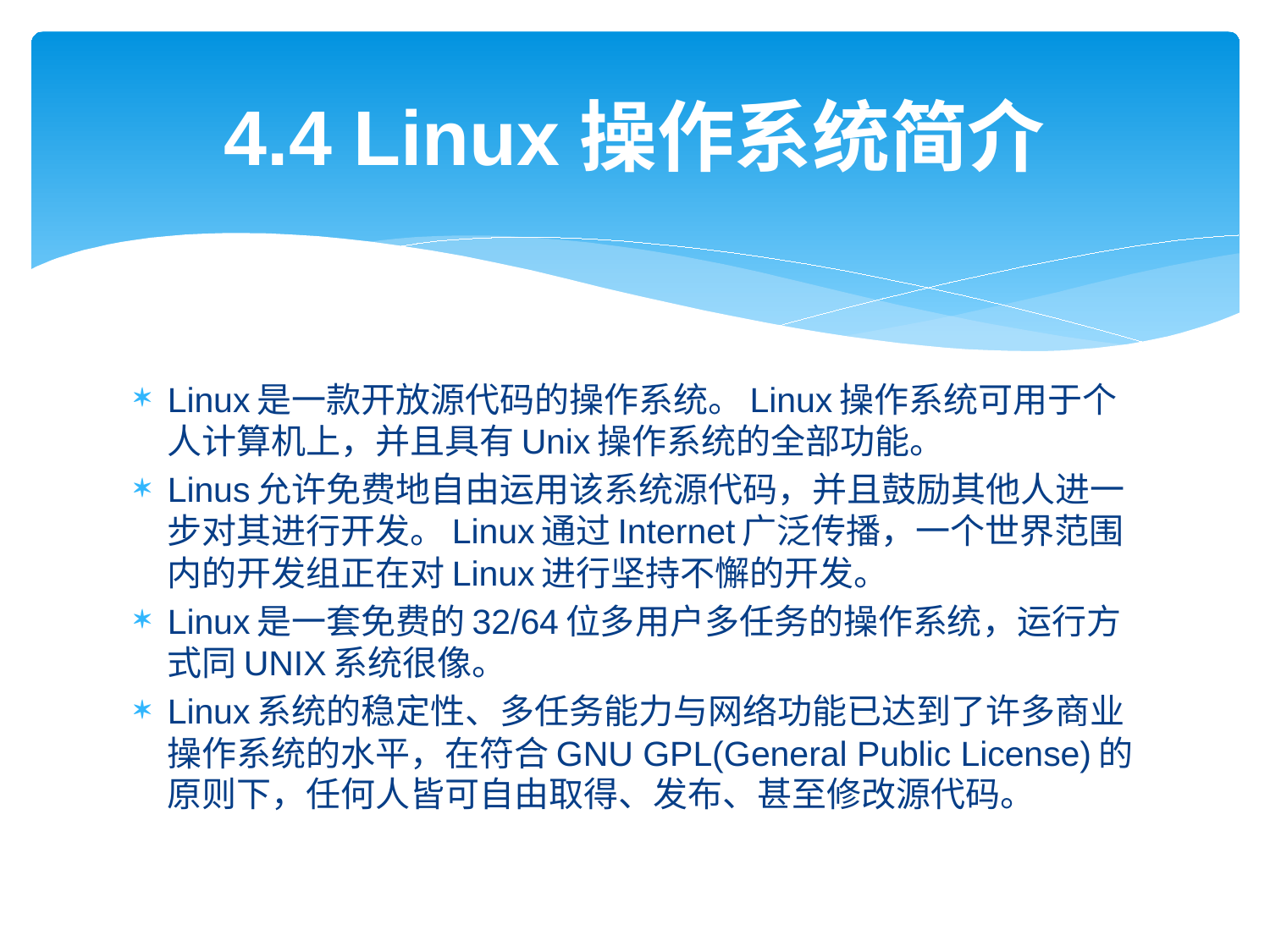

# 4.4 Linux操作系统简介
Linux是一款开放源代码的操作系统。Linux操作系统可用于个人计算机上，并且具有Unix操作系统的全部功能。
Linus允许免费地自由运用该系统源代码，并且鼓励其他人进一步对其进行开发。Linux通过Internet广泛传播，一个世界范围内的开发组正在对Linux进行坚持不懈的开发。
Linux是一套免费的32/64位多用户多任务的操作系统，运行方式同UNIX系统很像。
Linux系统的稳定性、多任务能力与网络功能已达到了许多商业操作系统的水平，在符合GNU GPL(General Public License)的原则下，任何人皆可自由取得、发布、甚至修改源代码。